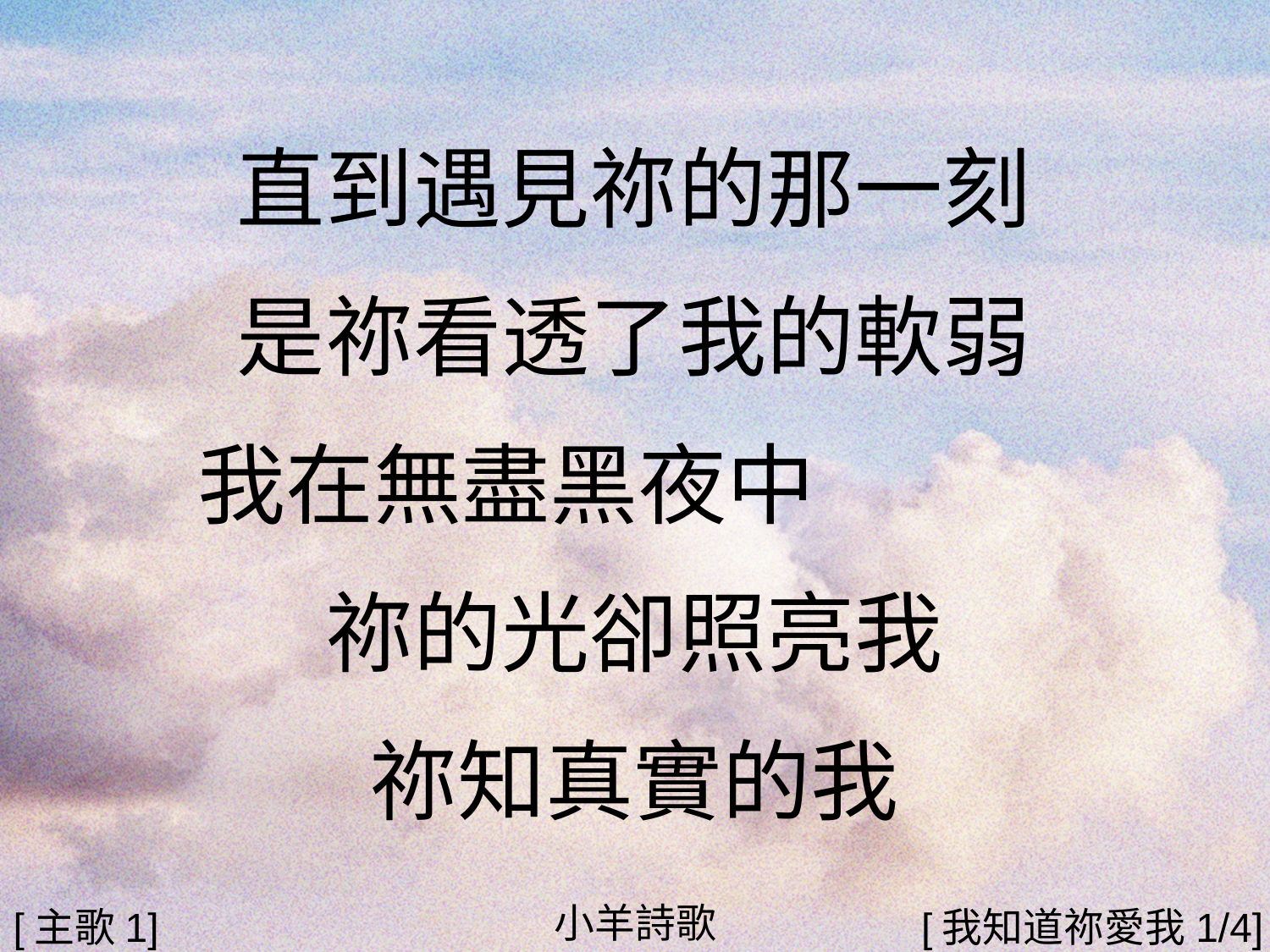

直到遇見祢的那一刻
是祢看透了我的軟弱
我在無盡黑夜中
祢的光卻照亮我
祢知真實的我
#

小羊詩歌
[主歌1]
[我知道祢愛我1/4]